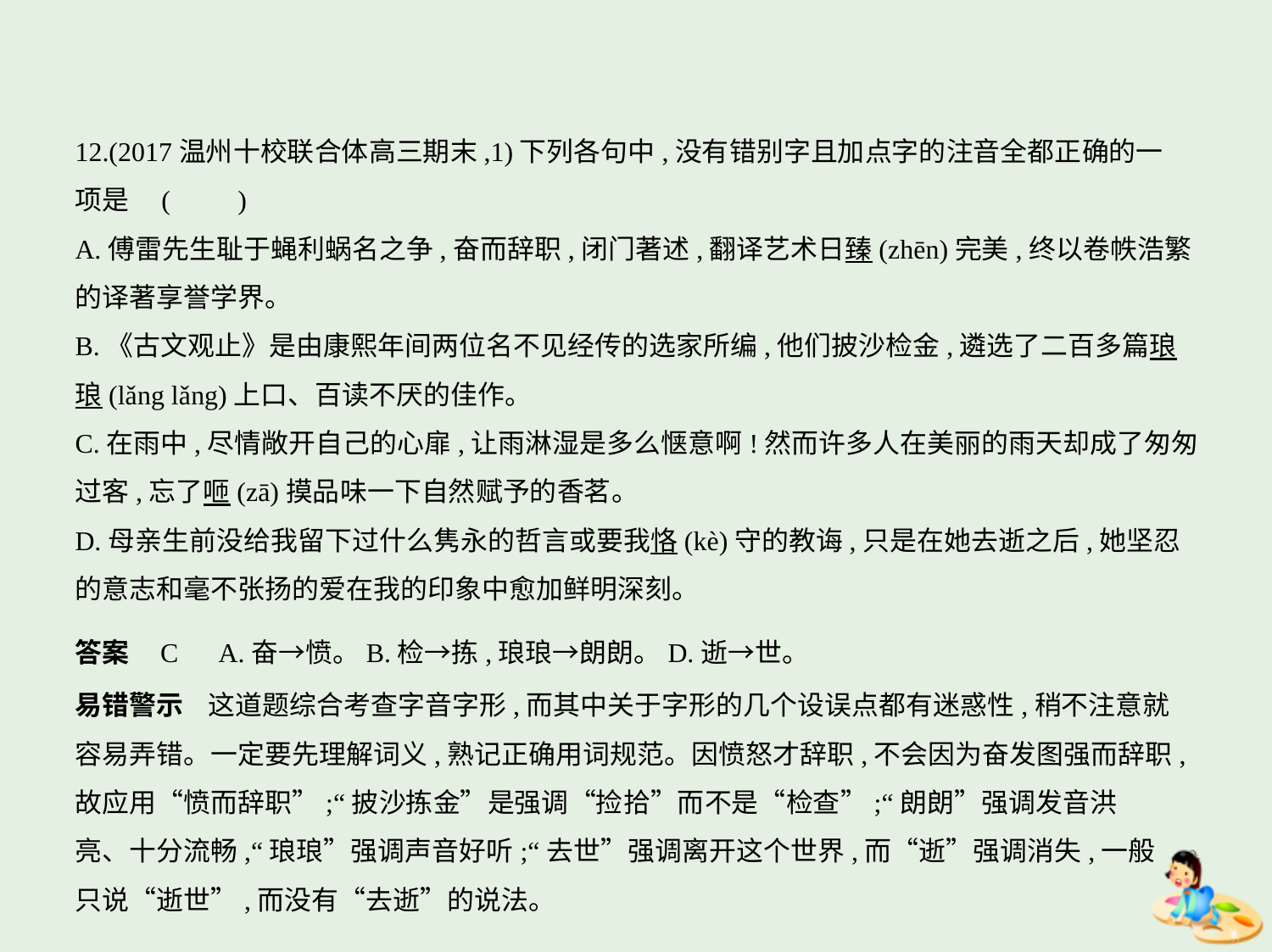

12.(2017温州十校联合体高三期末,1)下列各句中,没有错别字且加点字的注音全都正确的一
项是 (　　)
A.傅雷先生耻于蝇利蜗名之争,奋而辞职,闭门著述,翻译艺术日臻(zhēn)完美,终以卷帙浩繁
的译著享誉学界。
B.《古文观止》是由康熙年间两位名不见经传的选家所编,他们披沙检金,遴选了二百多篇琅
琅(lǎng lǎng)上口、百读不厌的佳作。
C.在雨中,尽情敞开自己的心扉,让雨淋湿是多么惬意啊!然而许多人在美丽的雨天却成了匆匆
过客,忘了咂(zā)摸品味一下自然赋予的香茗。
D.母亲生前没给我留下过什么隽永的哲言或要我恪(kè)守的教诲,只是在她去逝之后,她坚忍
的意志和毫不张扬的爱在我的印象中愈加鲜明深刻。
答案    C　A.奋→愤。B.检→拣,琅琅→朗朗。D.逝→世。
易错警示    这道题综合考查字音字形,而其中关于字形的几个设误点都有迷惑性,稍不注意就
容易弄错。一定要先理解词义,熟记正确用词规范。因愤怒才辞职,不会因为奋发图强而辞职,
故应用“愤而辞职”;“披沙拣金”是强调“捡拾”而不是“检查”;“朗朗”强调发音洪
亮、十分流畅,“琅琅”强调声音好听;“去世”强调离开这个世界,而“逝”强调消失,一般
只说“逝世”,而没有“去逝”的说法。